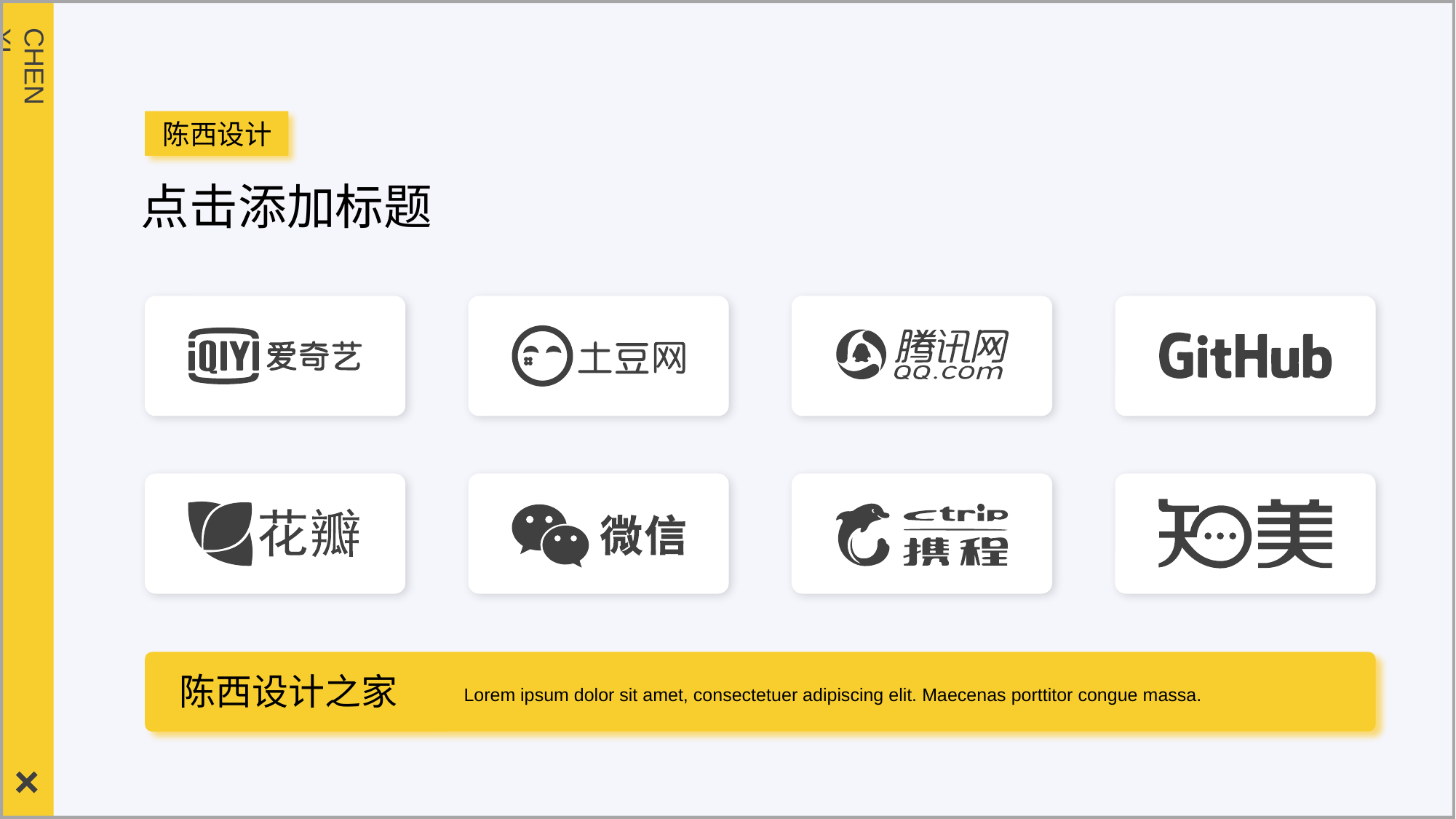

CHENXI

陈西设计
点击添加标题

陈西设计之家
Lorem ipsum dolor sit amet, consectetuer adipiscing elit. Maecenas porttitor congue massa.